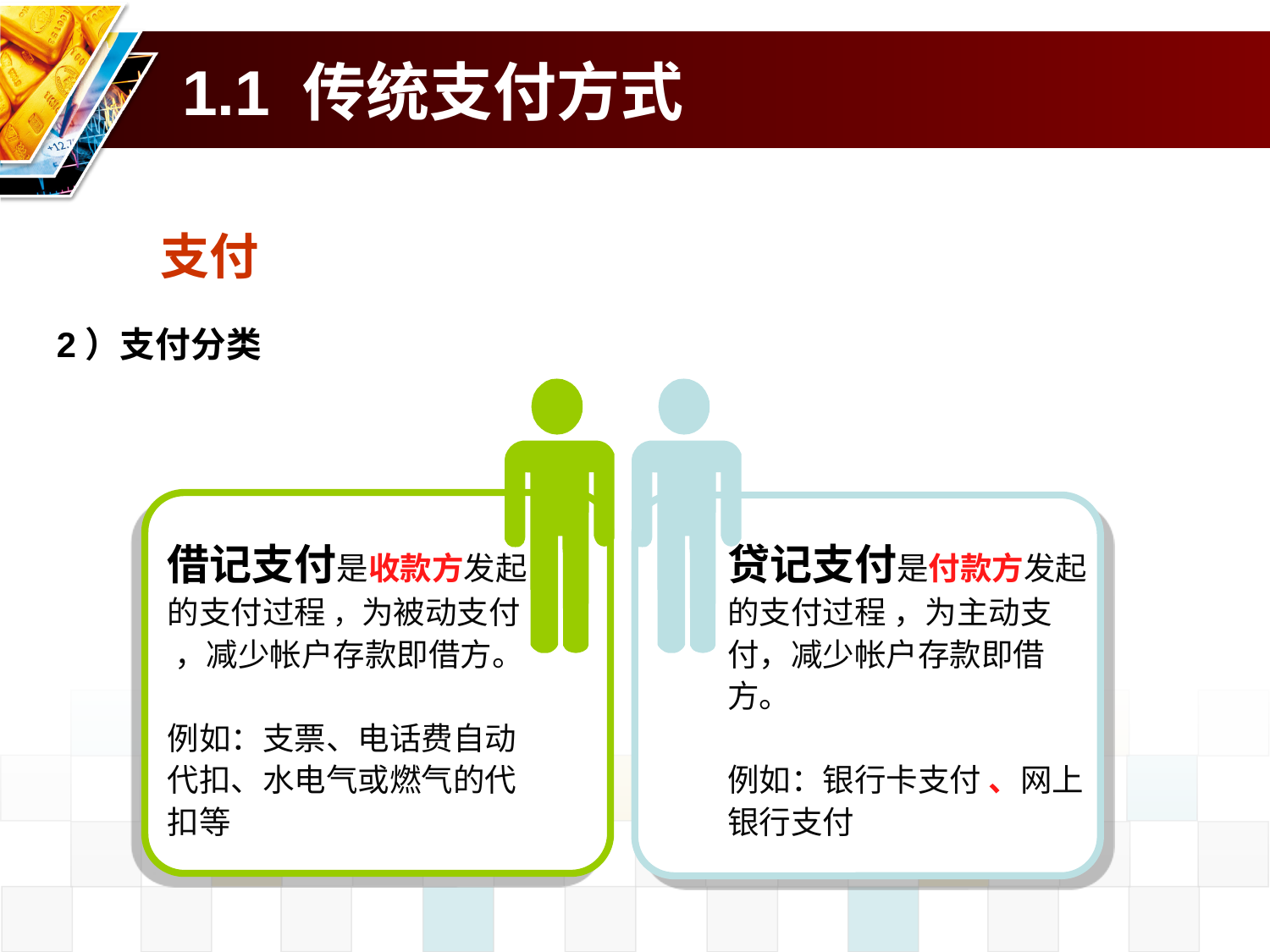

# 1.1 传统支付方式
支付
   2）支付分类

借记支付是收款方发起的支付过程 ，为被动支付 ，减少帐户存款即借方。

例如：支票、电话费自动代扣、水电气或燃气的代扣等
贷记支付是付款方发起的支付过程 ，为主动支付，减少帐户存款即借方。

例如：银行卡支付 、网上银行支付